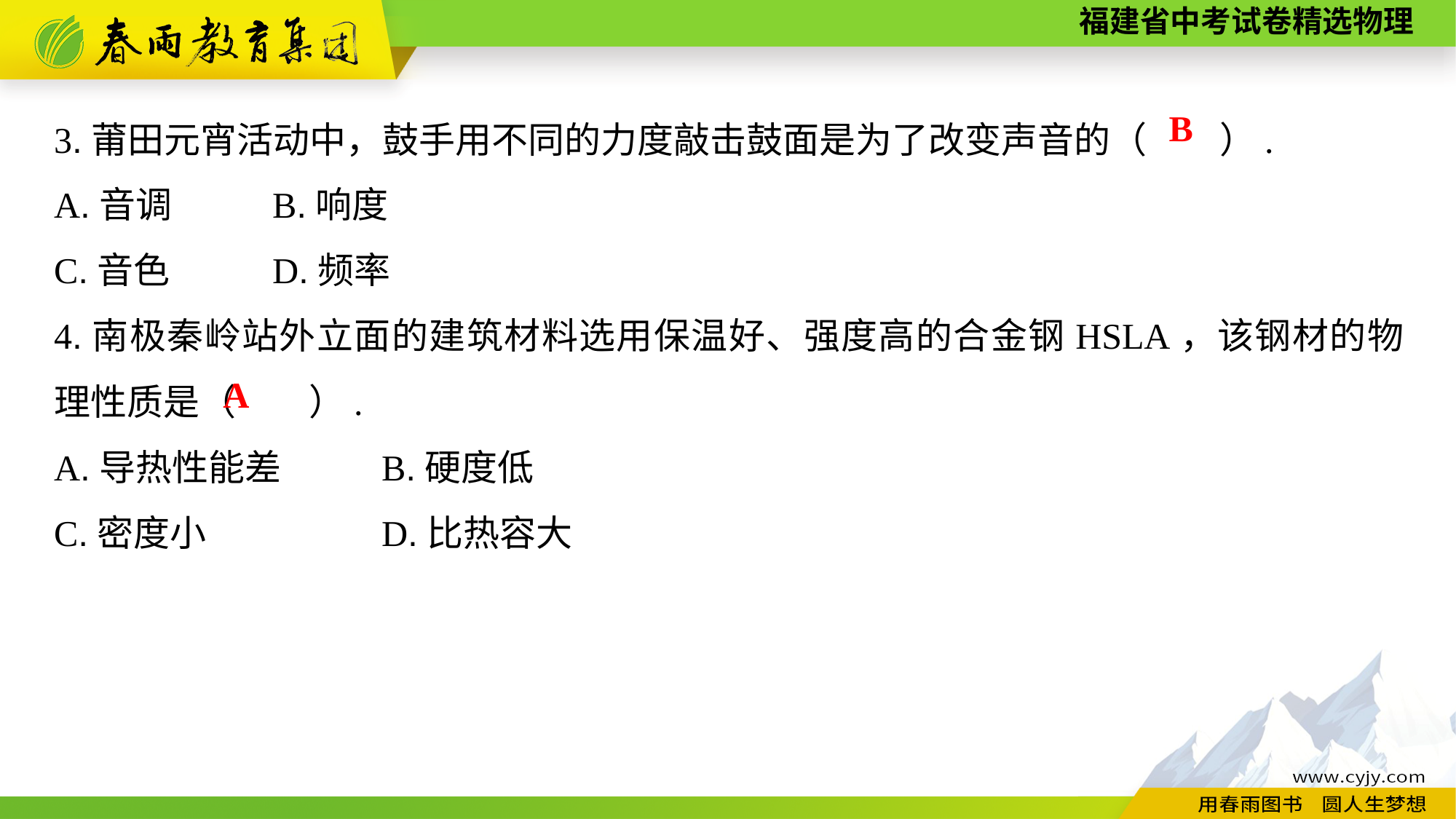

3.莆田元宵活动中，鼓手用不同的力度敲击鼓面是为了改变声音的（　　）.
A.音调	B.响度
C.音色　　	D.频率
4.南极秦岭站外立面的建筑材料选用保温好、强度高的合金钢HSLA，该钢材的物理性质是（　　）.
A.导热性能差	B.硬度低
C.密度小　　	D.比热容大
B
A